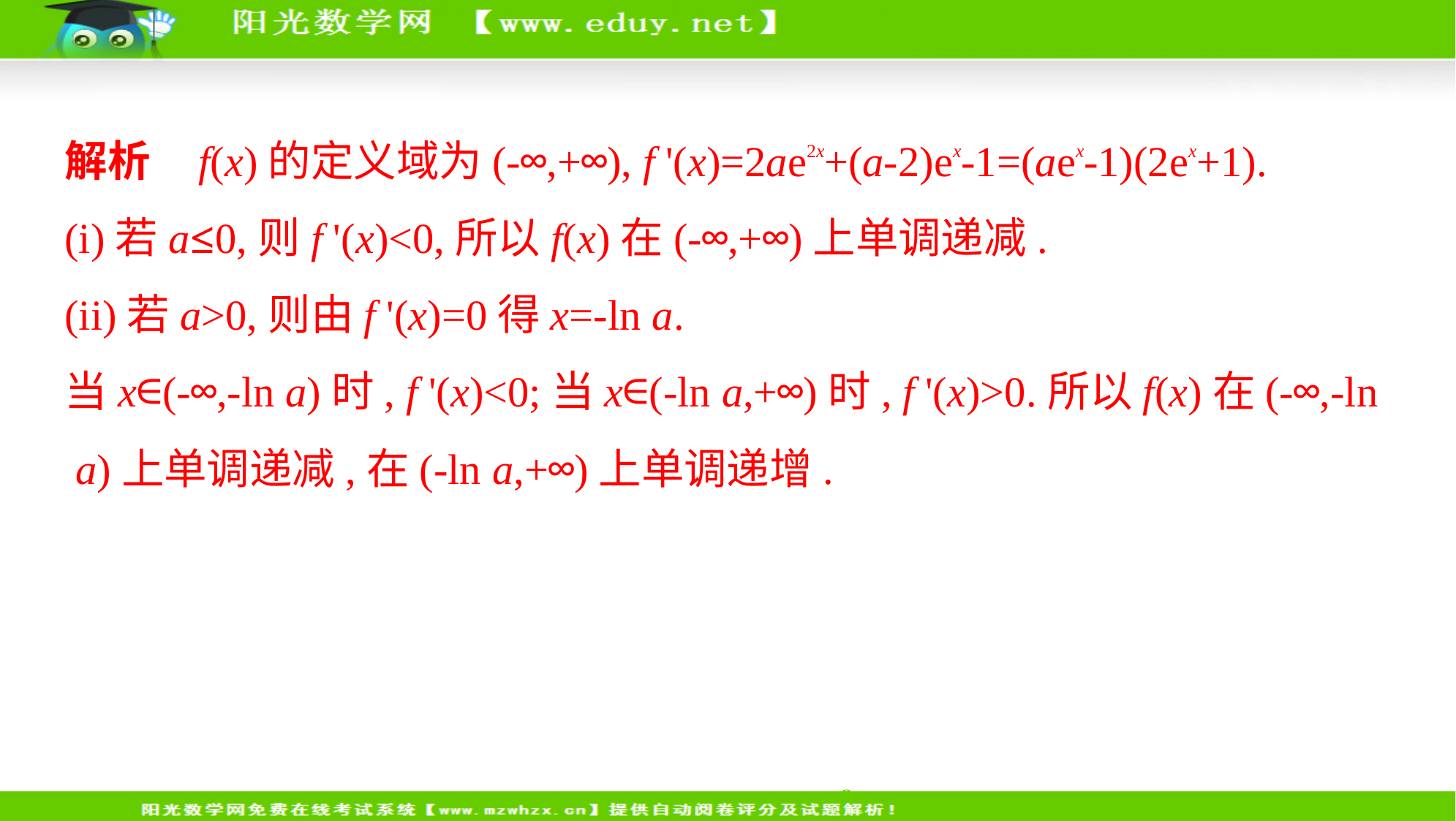

解析    f(x)的定义域为(-∞,+∞), f '(x)=2ae2x+(a-2)ex-1=(aex-1)(2ex+1).
(i)若a≤0,则f '(x)<0,所以f(x)在(-∞,+∞)上单调递减.
(ii)若a>0,则由f '(x)=0得x=-ln a.
当x∈(-∞,-ln a)时, f '(x)<0;当x∈(-ln a,+∞)时, f '(x)>0.所以f(x)在(-∞,-ln
 a)上单调递减,在(-ln a,+∞)上单调递增.